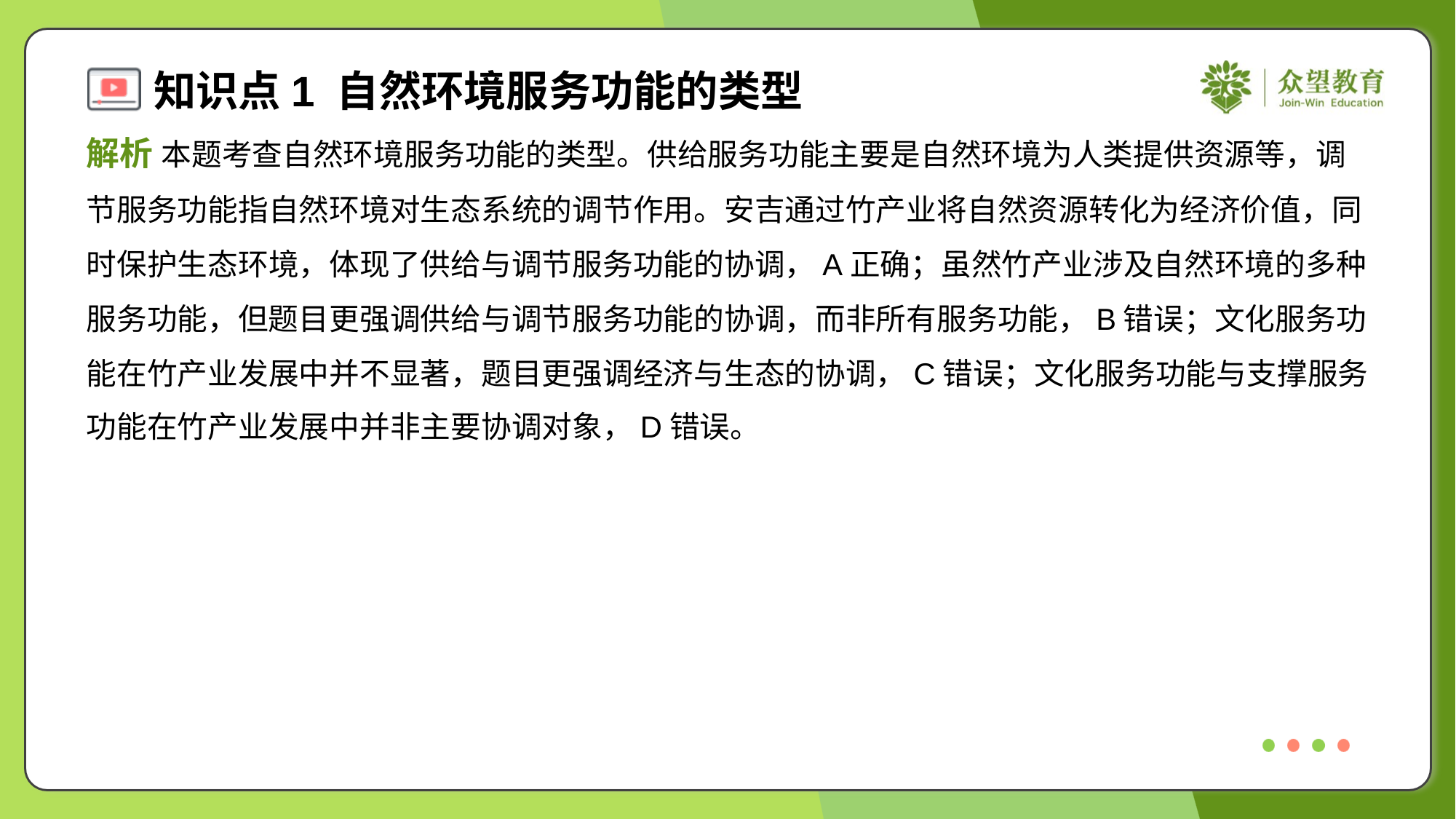

解析 本题考查自然环境服务功能的类型。供给服务功能主要是自然环境为人类提供资源等，调
节服务功能指自然环境对生态系统的调节作用。安吉通过竹产业将自然资源转化为经济价值，同
时保护生态环境，体现了供给与调节服务功能的协调，A正确；虽然竹产业涉及自然环境的多种
服务功能，但题目更强调供给与调节服务功能的协调，而非所有服务功能，B错误；文化服务功
能在竹产业发展中并不显著，题目更强调经济与生态的协调，C错误；文化服务功能与支撑服务
功能在竹产业发展中并非主要协调对象，D错误。